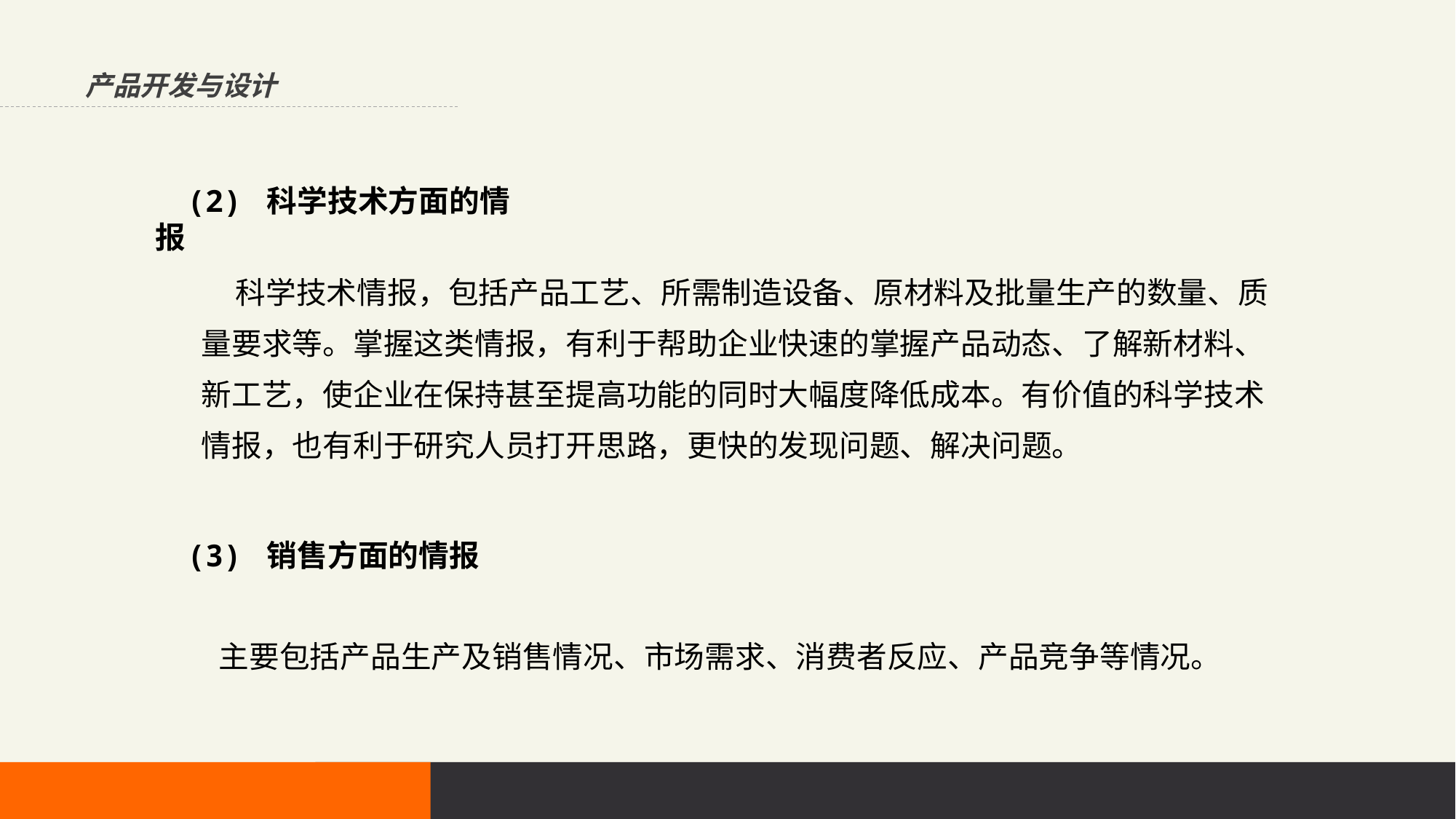

产品开发与设计
(2) 科学技术方面的情报
    科学技术情报，包括产品工艺、所需制造设备、原材料及批量生产的数量、质量要求等。掌握这类情报，有利于帮助企业快速的掌握产品动态、了解新材料、新工艺，使企业在保持甚至提高功能的同时大幅度降低成本。有价值的科学技术情报，也有利于研究人员打开思路，更快的发现问题、解决问题。
(3) 销售方面的情报
    主要包括产品生产及销售情况、市场需求、消费者反应、产品竞争等情况。